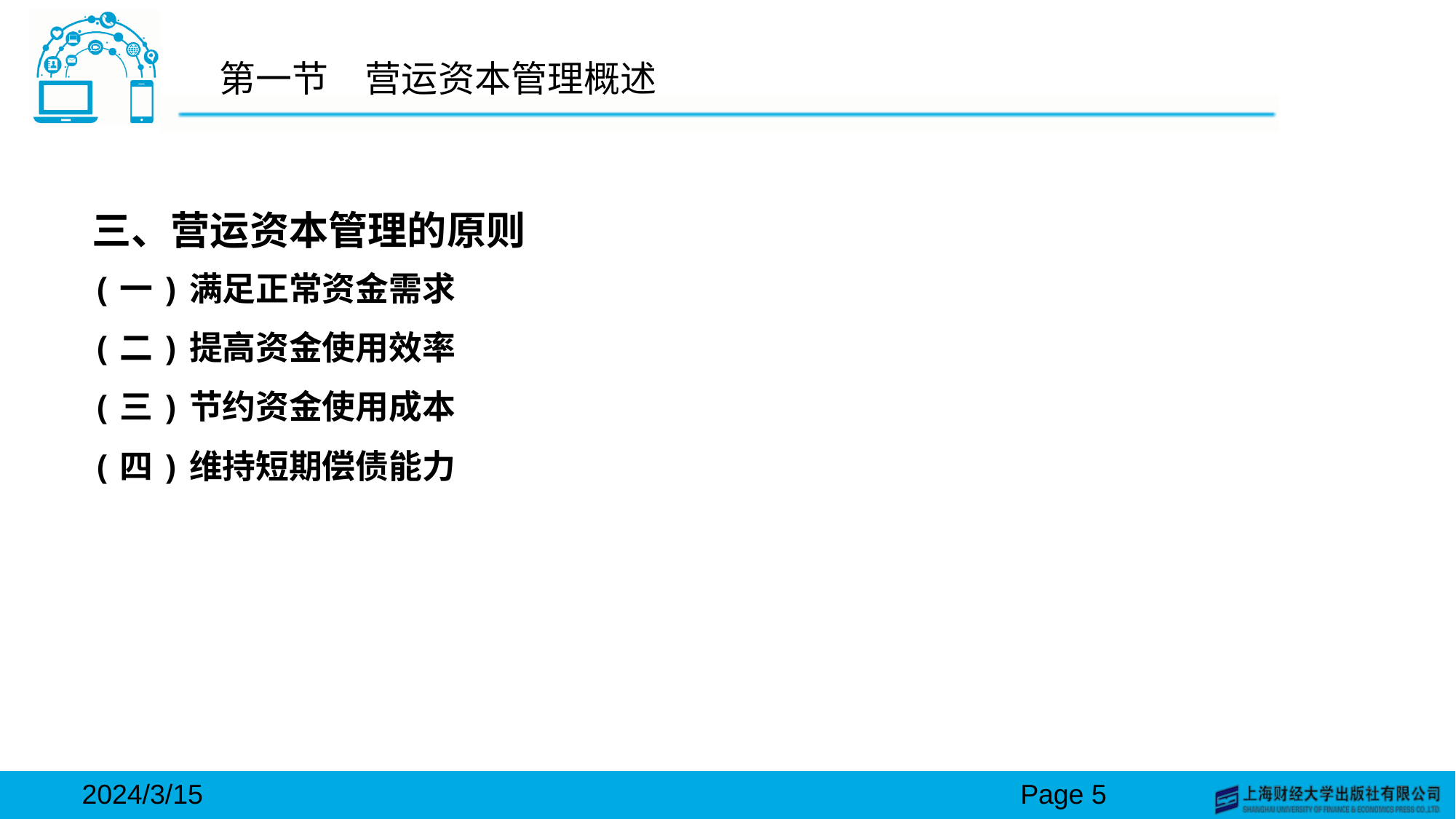

# 第一节　营运资本管理概述
三、营运资本管理的原则
(一)满足正常资金需求
(二)提高资金使用效率
(三)节约资金使用成本
(四)维持短期偿债能力

2024/3/15
Page 5